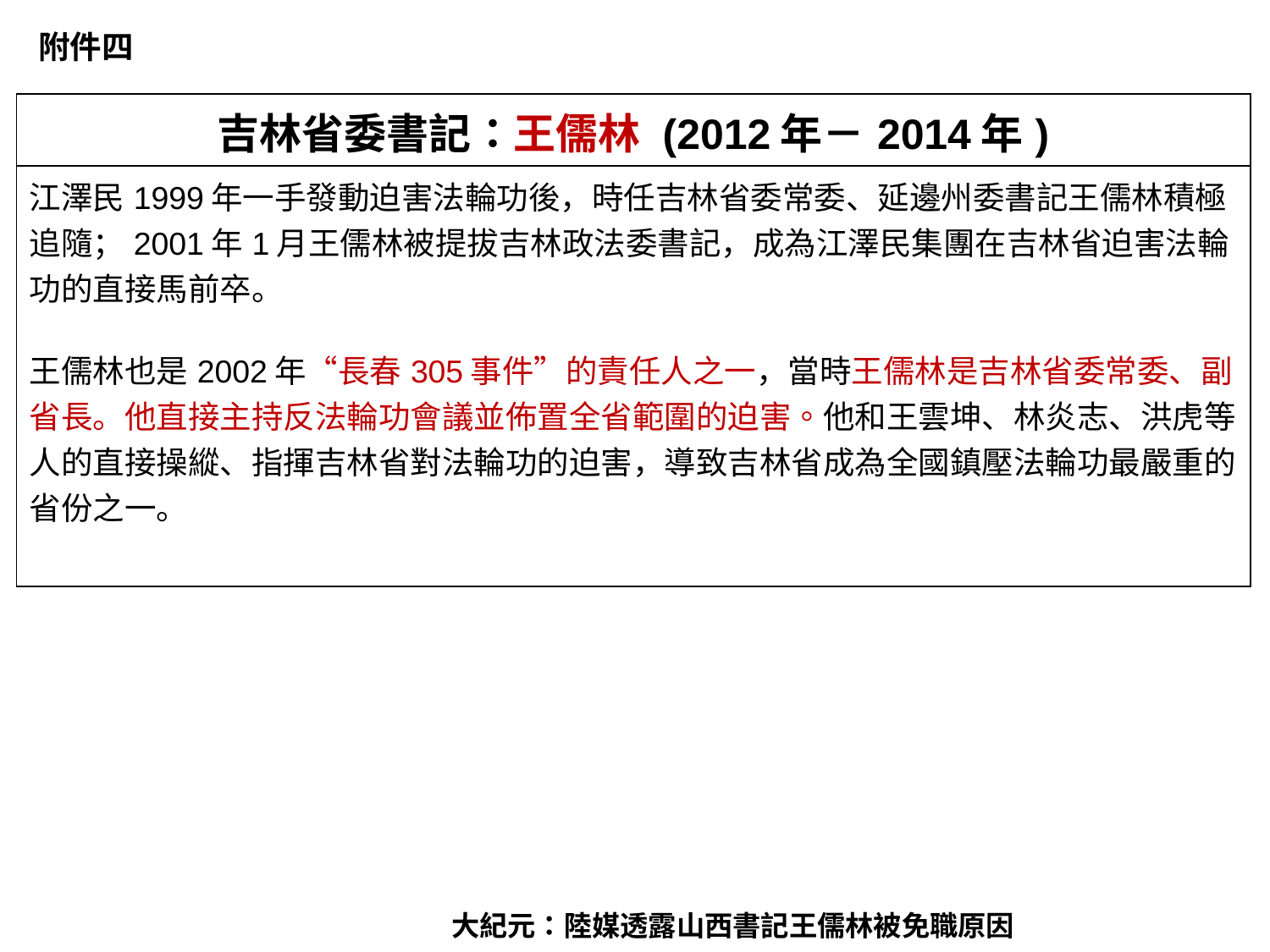

附件四
| 吉林省委書記：王儒林 (2012年－2014年) |
| --- |
| 江澤民1999年一手發動迫害法輪功後，時任吉林省委常委、延邊州委書記王儒林積極追隨；2001年1月王儒林被提拔吉林政法委書記，成為江澤民集團在吉林省迫害法輪功的直接馬前卒。 王儒林也是2002年“長春305事件”的責任人之一，當時王儒林是吉林省委常委、副省長。他直接主持反法輪功會議並佈置全省範圍的迫害。他和王雲坤、林炎志、洪虎等人的直接操縱、指揮吉林省對法輪功的迫害，導致吉林省成為全國鎮壓法輪功最嚴重的省份之一。 |
大紀元：陸媒透露山西書記王儒林被免職原因